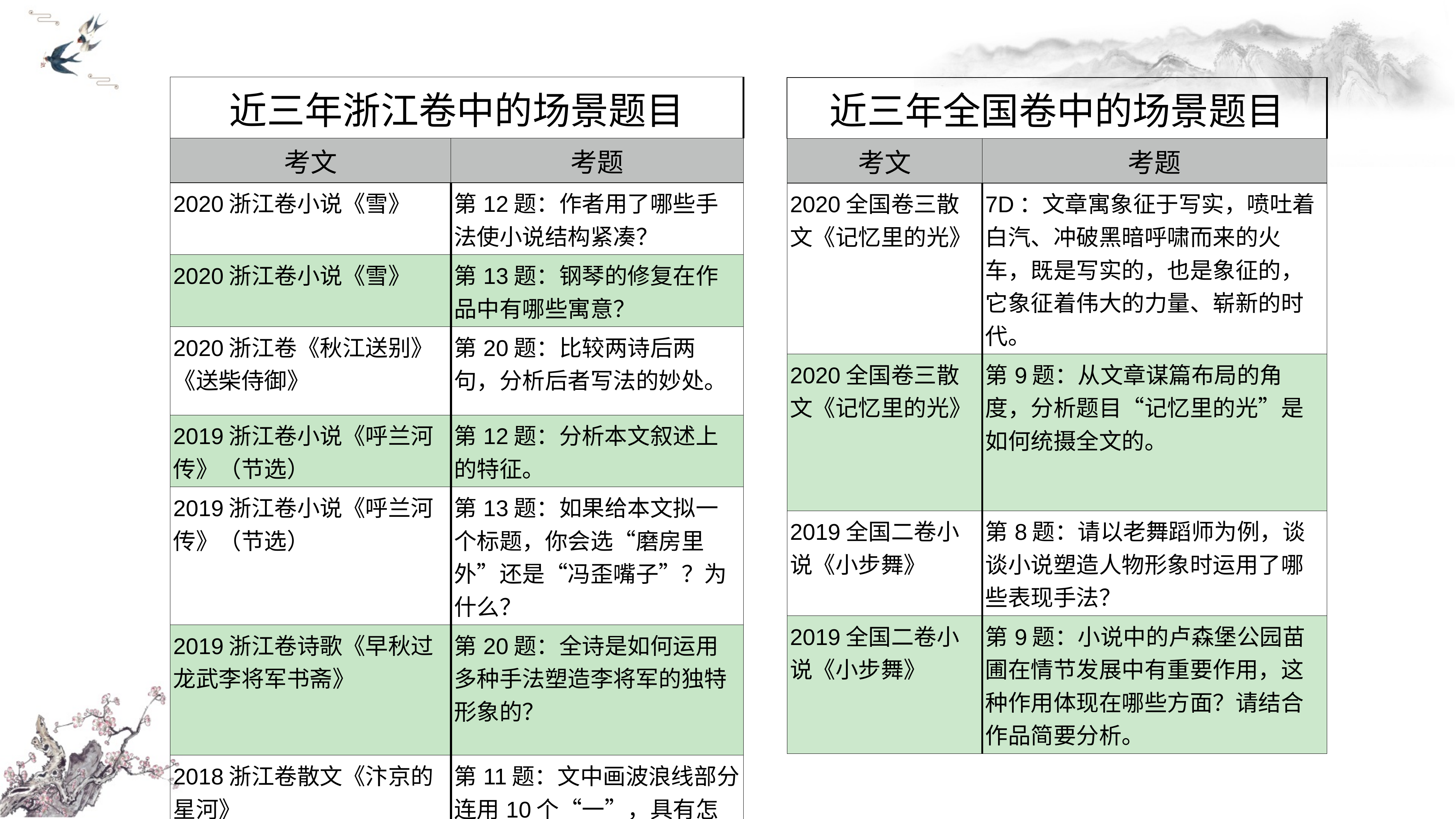

| 近三年浙江卷中的场景题目 |  |
| --- | --- |
| 考文 | 考题 |
| 2020浙江卷小说《雪》 | 第12题：作者用了哪些手法使小说结构紧凑？ |
| 2020浙江卷小说《雪》 | 第13题：钢琴的修复在作品中有哪些寓意？ |
| 2020浙江卷《秋江送别》《送柴侍御》 | 第20题：比较两诗后两句，分析后者写法的妙处。 |
| 2019浙江卷小说《呼兰河传》（节选） | 第12题：分析本文叙述上的特征。 |
| 2019浙江卷小说《呼兰河传》（节选） | 第13题：如果给本文拟一个标题，你会选“磨房里外”还是“冯歪嘴子”？为什么？ |
| 2019浙江卷诗歌《早秋过龙武李将军书斋》 | 第20题：全诗是如何运用多种手法塑造李将军的独特形象的？ |
| 2018浙江卷散文《汴京的星河》 | 第11题：文中画波浪线部分连用10个“一”，具有怎样的艺术效果？ |
| 近三年全国卷中的场景题目 |  |
| --- | --- |
| 考文 | 考题 |
| 2020全国卷三散文《记忆里的光》 | 7D：文章寓象征于写实，喷吐着白汽、冲破黑暗呼啸而来的火车，既是写实的，也是象征的，它象征着伟大的力量、崭新的时代。 |
| 2020全国卷三散文《记忆里的光》 | 第9题：从文章谋篇布局的角度，分析题目“记忆里的光”是如何统摄全文的。 |
| 2019全国二卷小说《小步舞》 | 第8题：请以老舞蹈师为例，谈谈小说塑造人物形象时运用了哪些表现手法？ |
| 2019全国二卷小说《小步舞》 | 第9题：小说中的卢森堡公园苗圃在情节发展中有重要作用，这种作用体现在哪些方面？请结合作品简要分析。 |